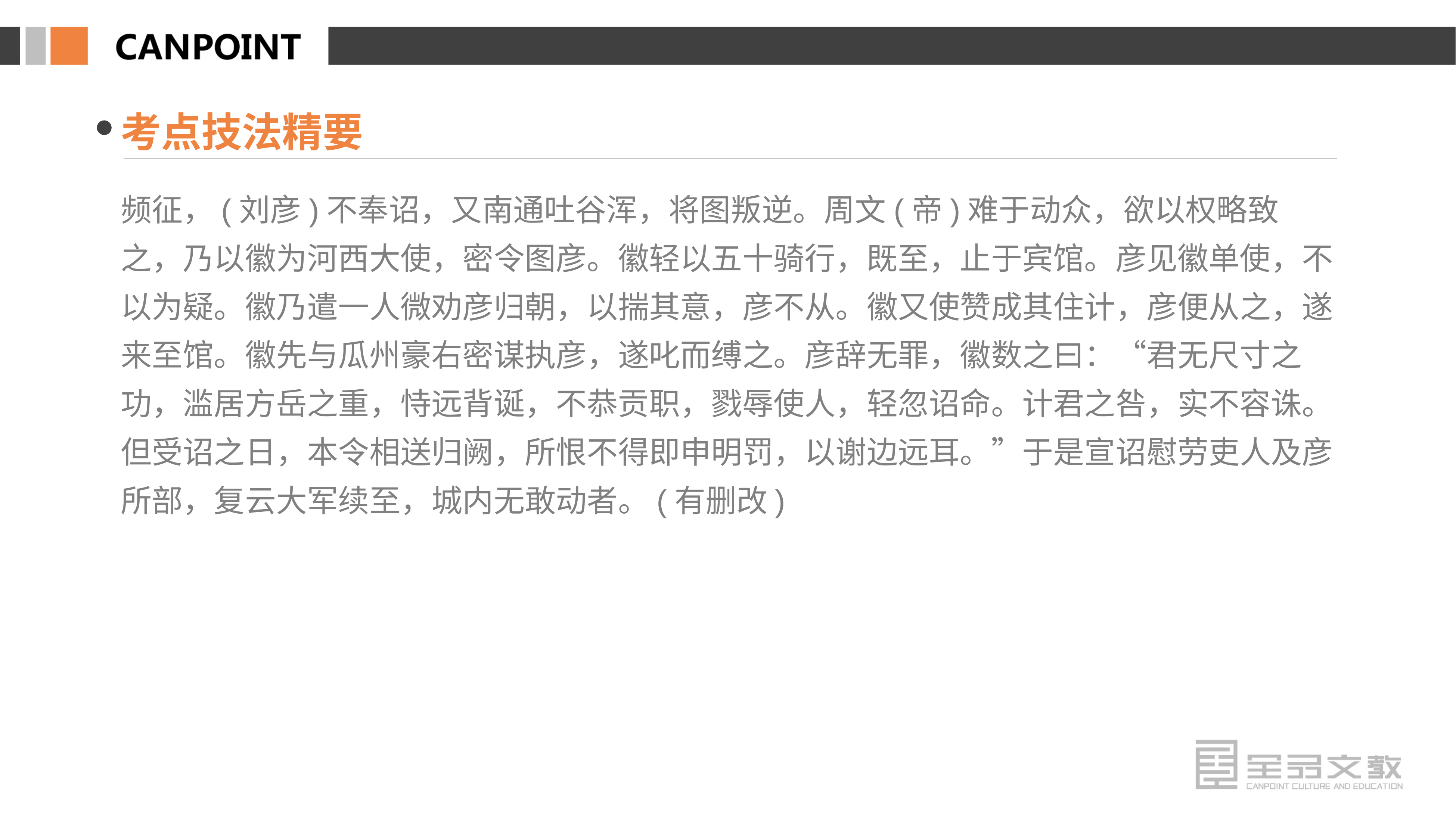

考点技法精要

频征，(刘彦)不奉诏，又南通吐谷浑，将图叛逆。周文(帝)难于动众，欲以权略致之，乃以徽为河西大使，密令图彦。徽轻以五十骑行，既至，止于宾馆。彦见徽单使，不以为疑。徽乃遣一人微劝彦归朝，以揣其意，彦不从。徽又使赞成其住计，彦便从之，遂来至馆。徽先与瓜州豪右密谋执彦，遂叱而缚之。彦辞无罪，徽数之曰：“君无尺寸之功，滥居方岳之重，恃远背诞，不恭贡职，戮辱使人，轻忽诏命。计君之咎，实不容诛。但受诏之日，本令相送归阙，所恨不得即申明罚，以谢边远耳。”于是宣诏慰劳吏人及彦所部，复云大军续至，城内无敢动者。(有删改)